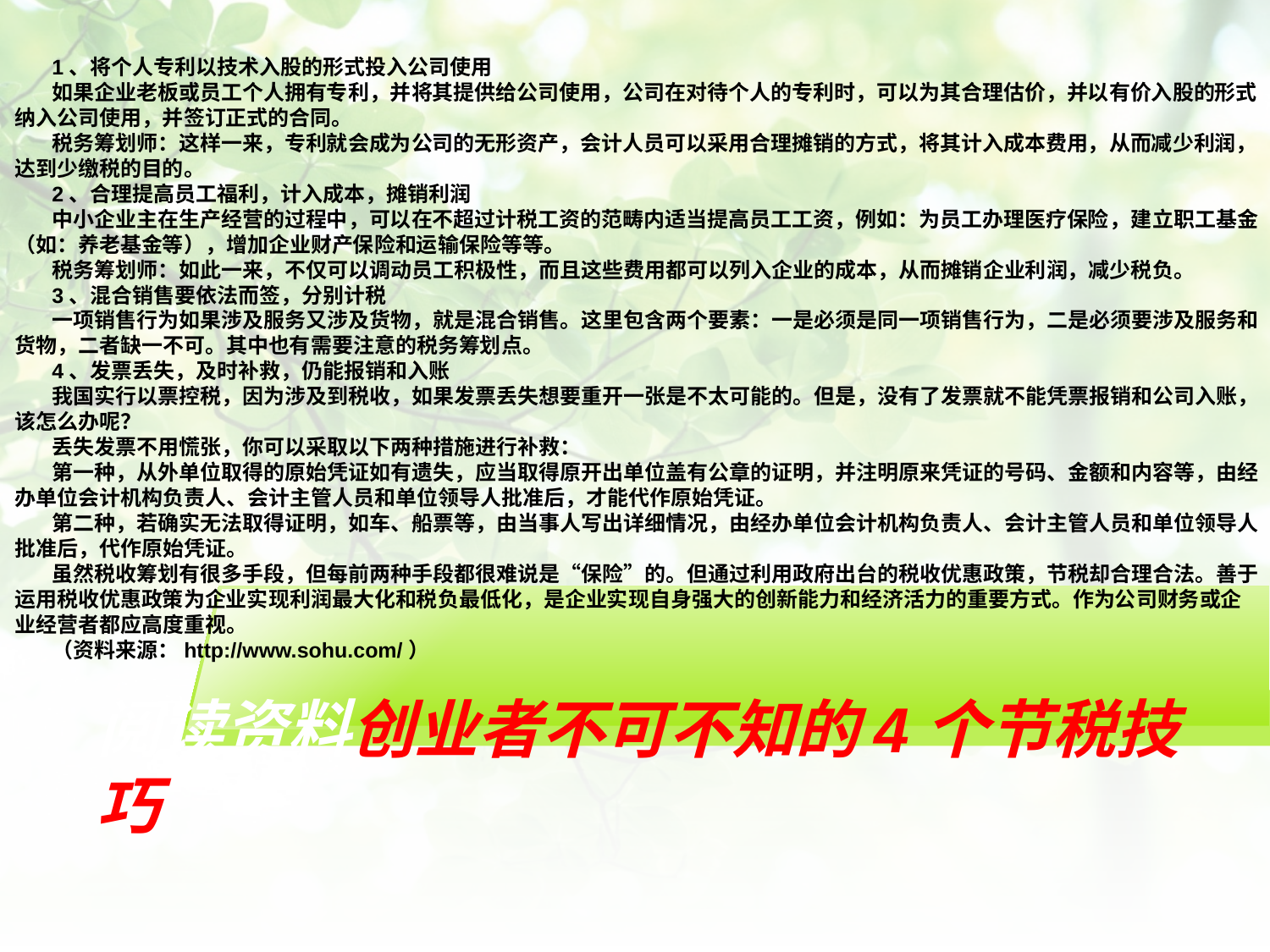

1、将个人专利以技术入股的形式投入公司使用
如果企业老板或员工个人拥有专利，并将其提供给公司使用，公司在对待个人的专利时，可以为其合理估价，并以有价入股的形式纳入公司使用，并签订正式的合同。
税务筹划师：这样一来，专利就会成为公司的无形资产，会计人员可以采用合理摊销的方式，将其计入成本费用，从而减少利润，达到少缴税的目的。
2、合理提高员工福利，计入成本，摊销利润
中小企业主在生产经营的过程中，可以在不超过计税工资的范畴内适当提高员工工资，例如：为员工办理医疗保险，建立职工基金（如：养老基金等），增加企业财产保险和运输保险等等。
税务筹划师：如此一来，不仅可以调动员工积极性，而且这些费用都可以列入企业的成本，从而摊销企业利润，减少税负。
3、混合销售要依法而签，分别计税
一项销售行为如果涉及服务又涉及货物，就是混合销售。这里包含两个要素：一是必须是同一项销售行为，二是必须要涉及服务和货物，二者缺一不可。其中也有需要注意的税务筹划点。
4、发票丢失，及时补救，仍能报销和入账
我国实行以票控税，因为涉及到税收，如果发票丢失想要重开一张是不太可能的。但是，没有了发票就不能凭票报销和公司入账，该怎么办呢？
丢失发票不用慌张，你可以采取以下两种措施进行补救：
第一种，从外单位取得的原始凭证如有遗失，应当取得原开出单位盖有公章的证明，并注明原来凭证的号码、金额和内容等，由经办单位会计机构负责人、会计主管人员和单位领导人批准后，才能代作原始凭证。
第二种，若确实无法取得证明，如车、船票等，由当事人写出详细情况，由经办单位会计机构负责人、会计主管人员和单位领导人批准后，代作原始凭证。
虽然税收筹划有很多手段，但每前两种手段都很难说是“保险”的。但通过利用政府出台的税收优惠政策，节税却合理合法。善于运用税收优惠政策为企业实现利润最大化和税负最低化，是企业实现自身强大的创新能力和经济活力的重要方式。作为公司财务或企业经营者都应高度重视。
（资料来源：http://www.sohu.com/）
# 阅读资料创业者不可不知的4个节税技巧